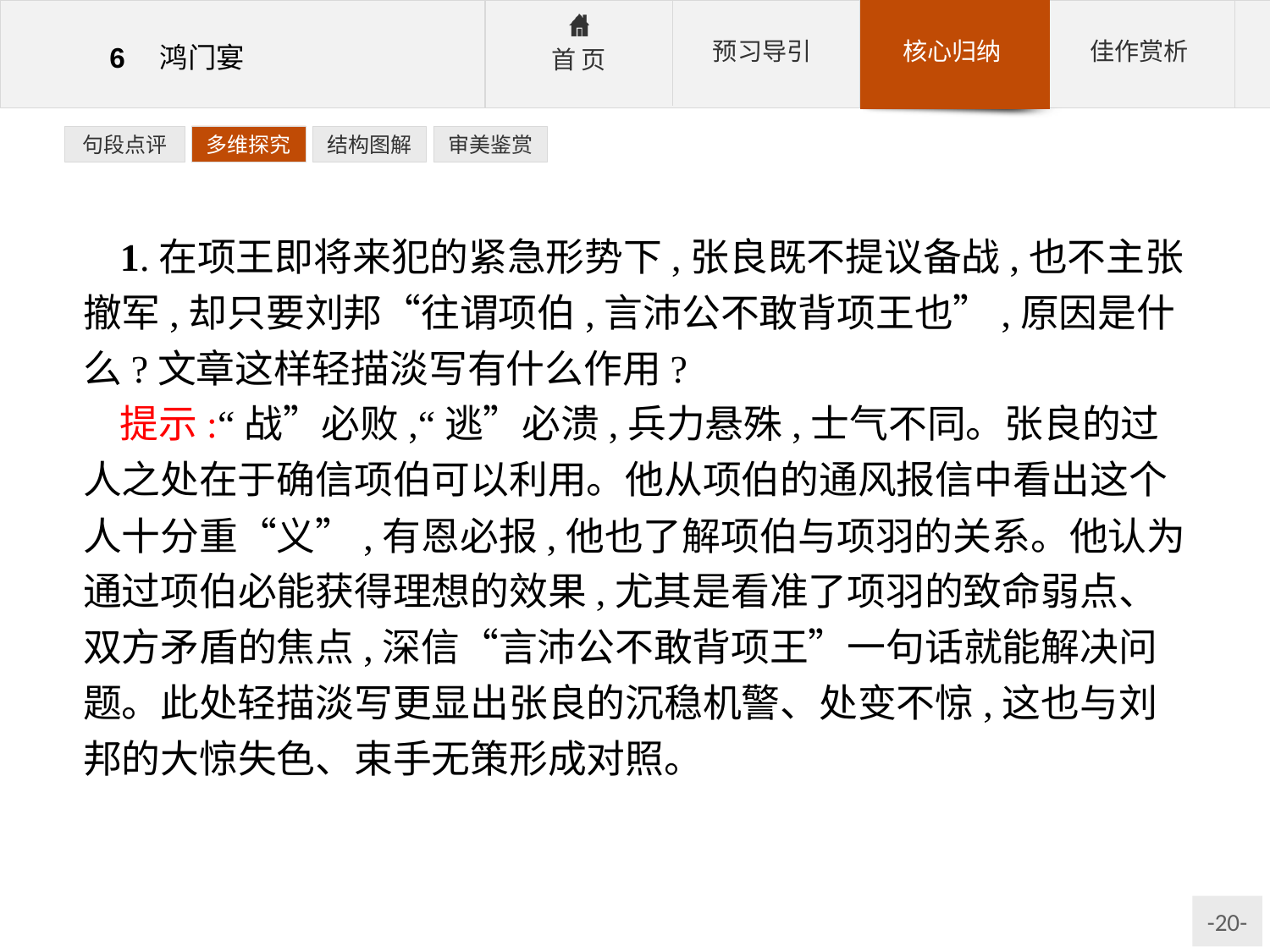

句段点评
多维探究
结构图解
审美鉴赏
1.在项王即将来犯的紧急形势下,张良既不提议备战,也不主张撤军,却只要刘邦“往谓项伯,言沛公不敢背项王也”,原因是什么?文章这样轻描淡写有什么作用?
提示:“战”必败,“逃”必溃,兵力悬殊,士气不同。张良的过人之处在于确信项伯可以利用。他从项伯的通风报信中看出这个人十分重“义”,有恩必报,他也了解项伯与项羽的关系。他认为通过项伯必能获得理想的效果,尤其是看准了项羽的致命弱点、双方矛盾的焦点,深信“言沛公不敢背项王”一句话就能解决问题。此处轻描淡写更显出张良的沉稳机警、处变不惊,这也与刘邦的大惊失色、束手无策形成对照。